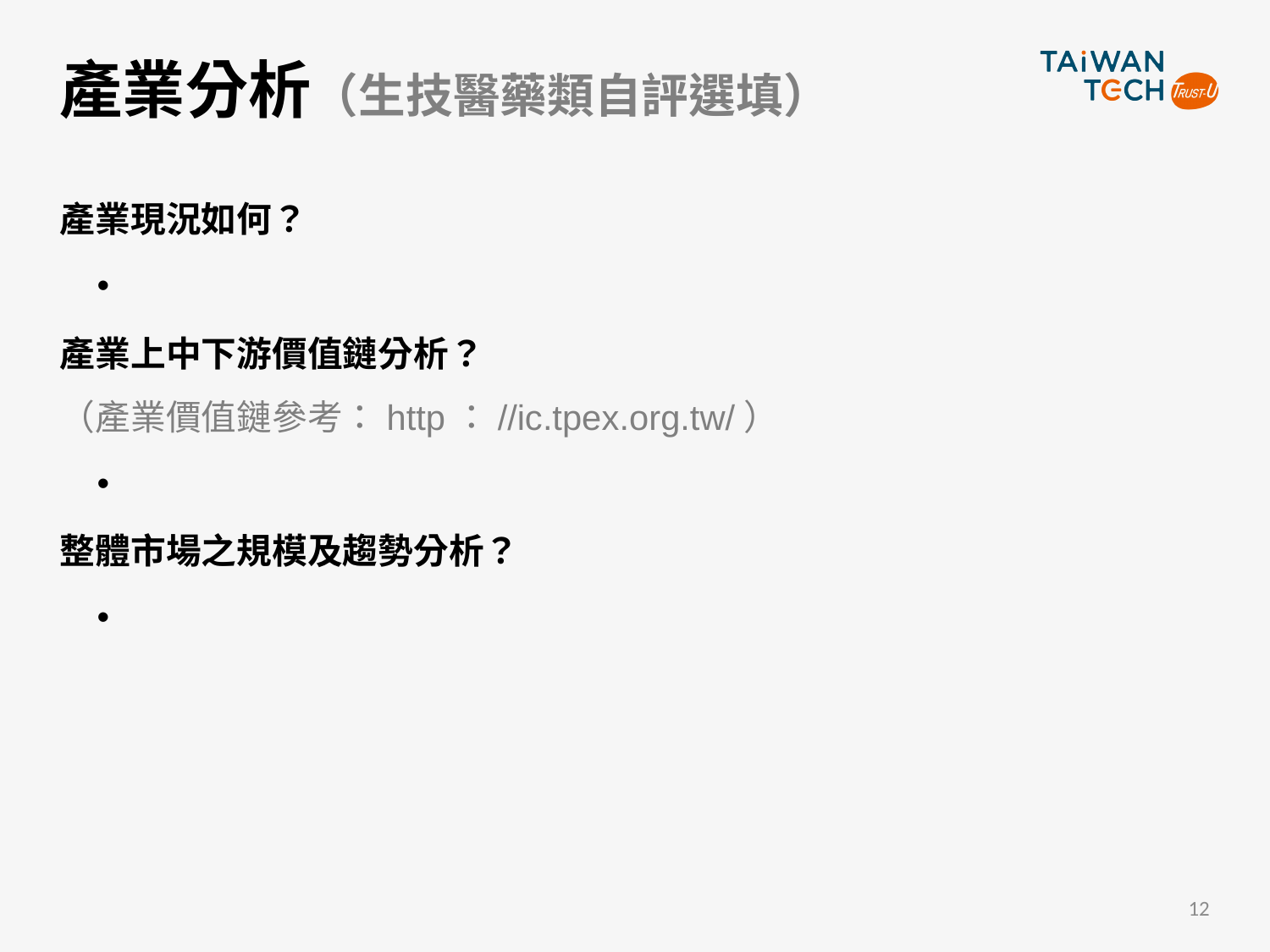

# 產業分析（生技醫藥類自評選填）
產業現況如何？

產業上中下游價值鏈分析？ （產業價值鏈參考：http：//ic.tpex.org.tw/）

整體市場之規模及趨勢分析？

12